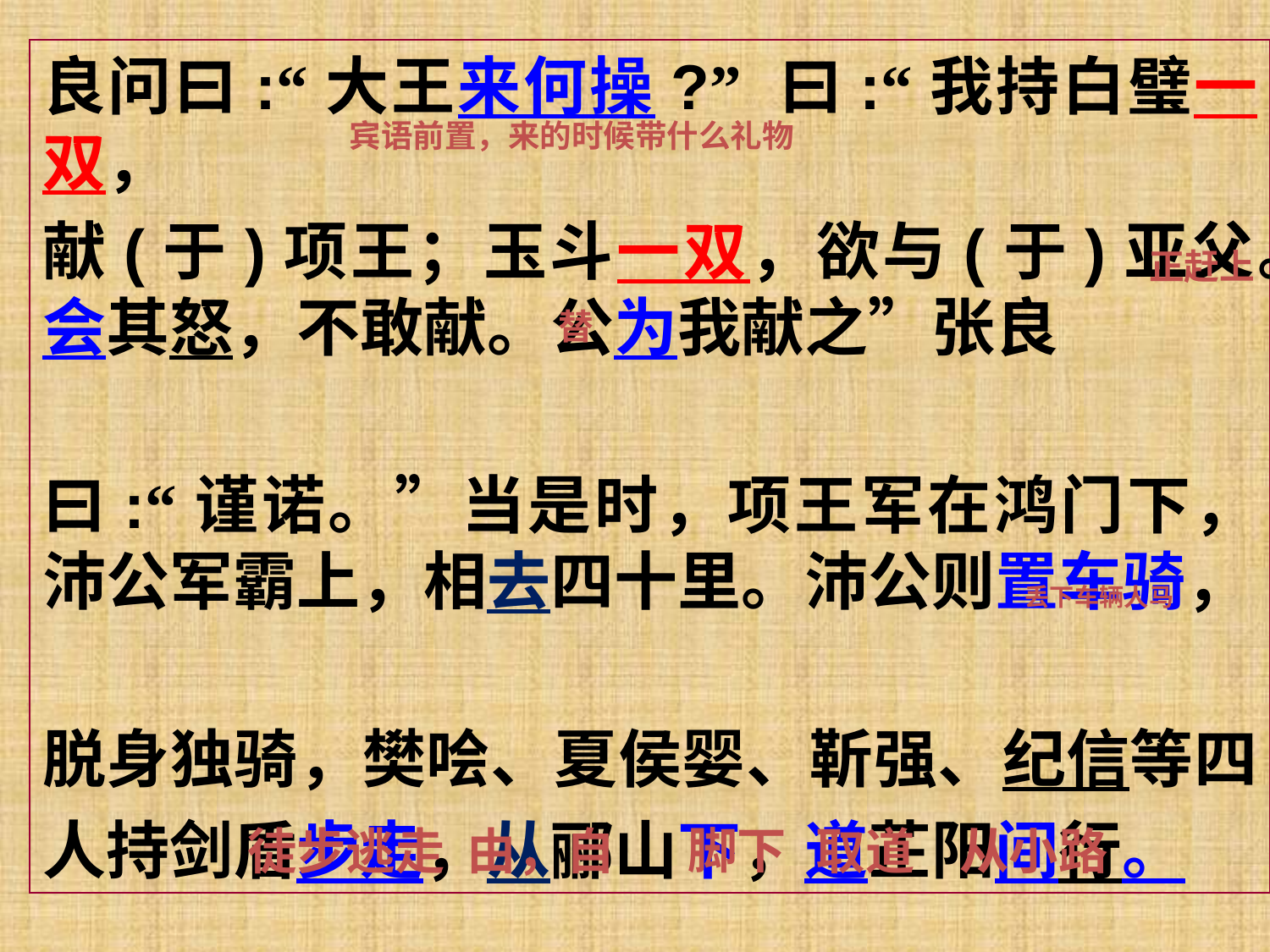

良问曰:“大王来何操?” 曰:“我持白璧一双，
献(于)项王；玉斗一双，欲与(于)亚父。会其怒，不敢献。公为我献之”张良

曰:“谨诺。”当是时，项王军在鸿门下，沛公军霸上，相去四十里。沛公则置车骑，

脱身独骑，樊哙、夏侯婴、靳强、纪信等四人持剑盾步走，从郦山下，道芷阳间行。
宾语前置，来的时候带什么礼物
正赶上
替

丢下车辆人马
徒步逃走  由，自
脚下
取道    从小路